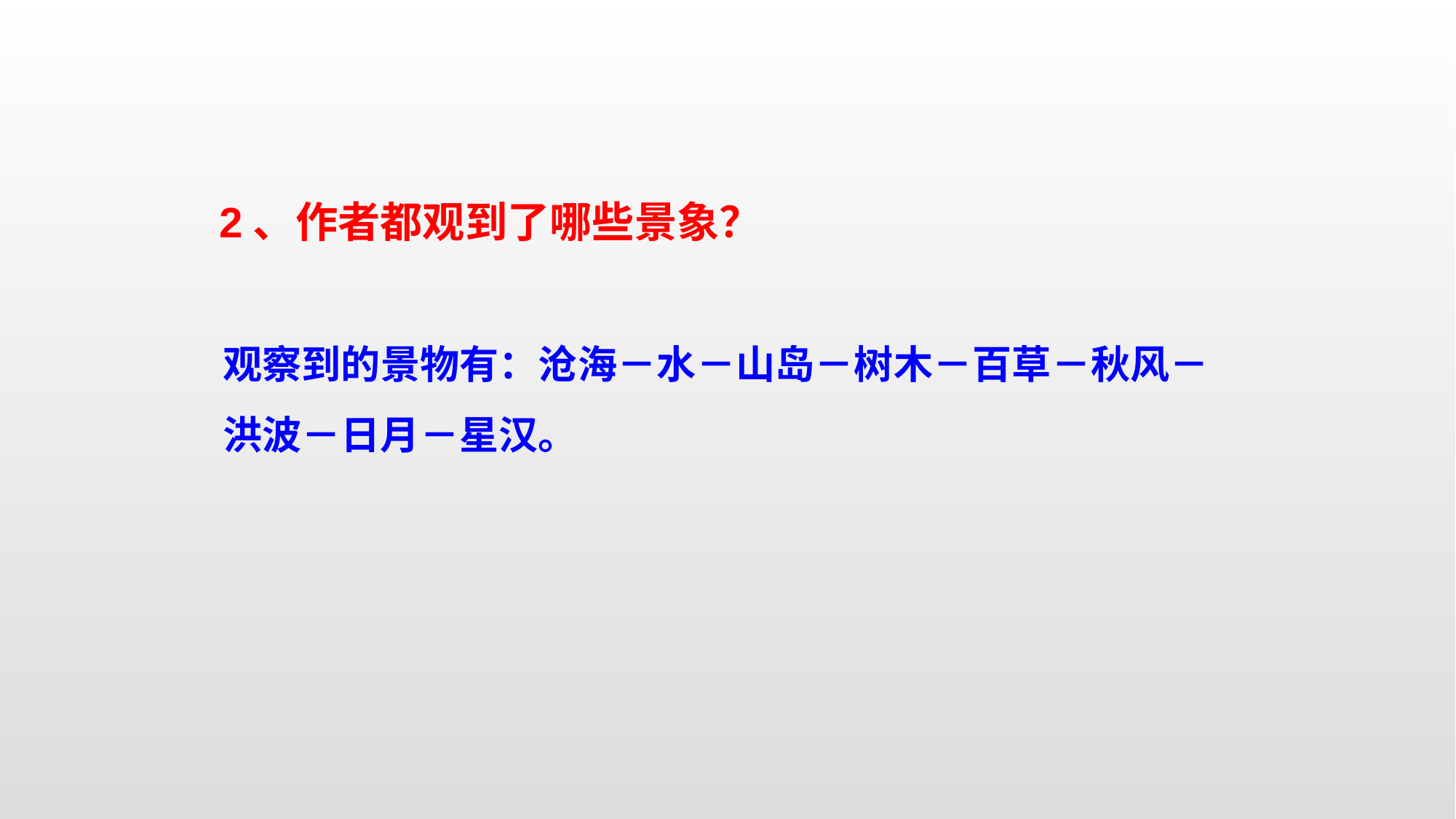

2、作者都观到了哪些景象？
观察到的景物有：沧海－水－山岛－树木－百草－秋风－洪波－日月－星汉。